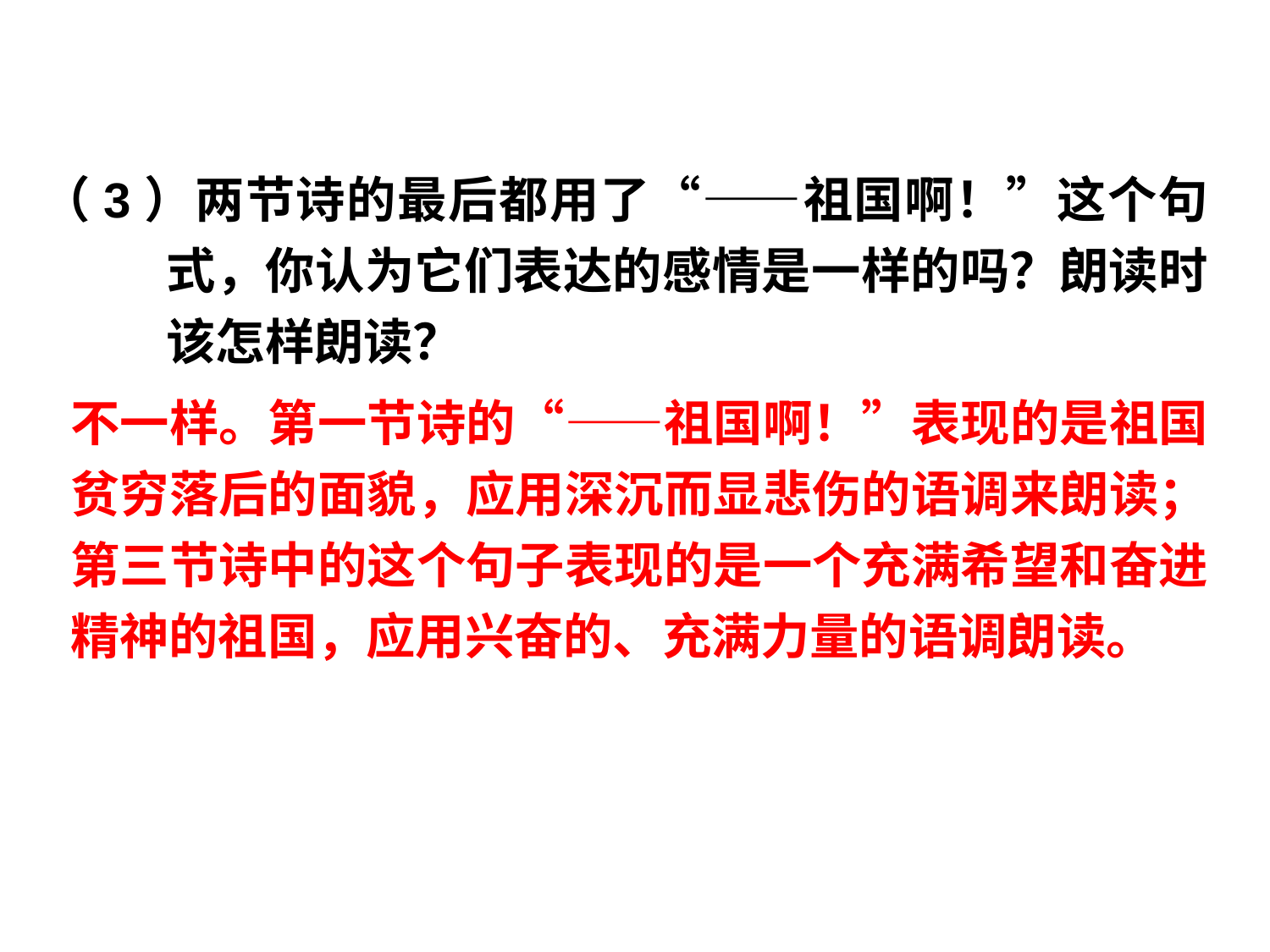

（3）两节诗的最后都用了“——祖国啊！”这个句式，你认为它们表达的感情是一样的吗？朗读时该怎样朗读？
不一样。第一节诗的“——祖国啊！”表现的是祖国贫穷落后的面貌，应用深沉而显悲伤的语调来朗读；第三节诗中的这个句子表现的是一个充满希望和奋进精神的祖国，应用兴奋的、充满力量的语调朗读。